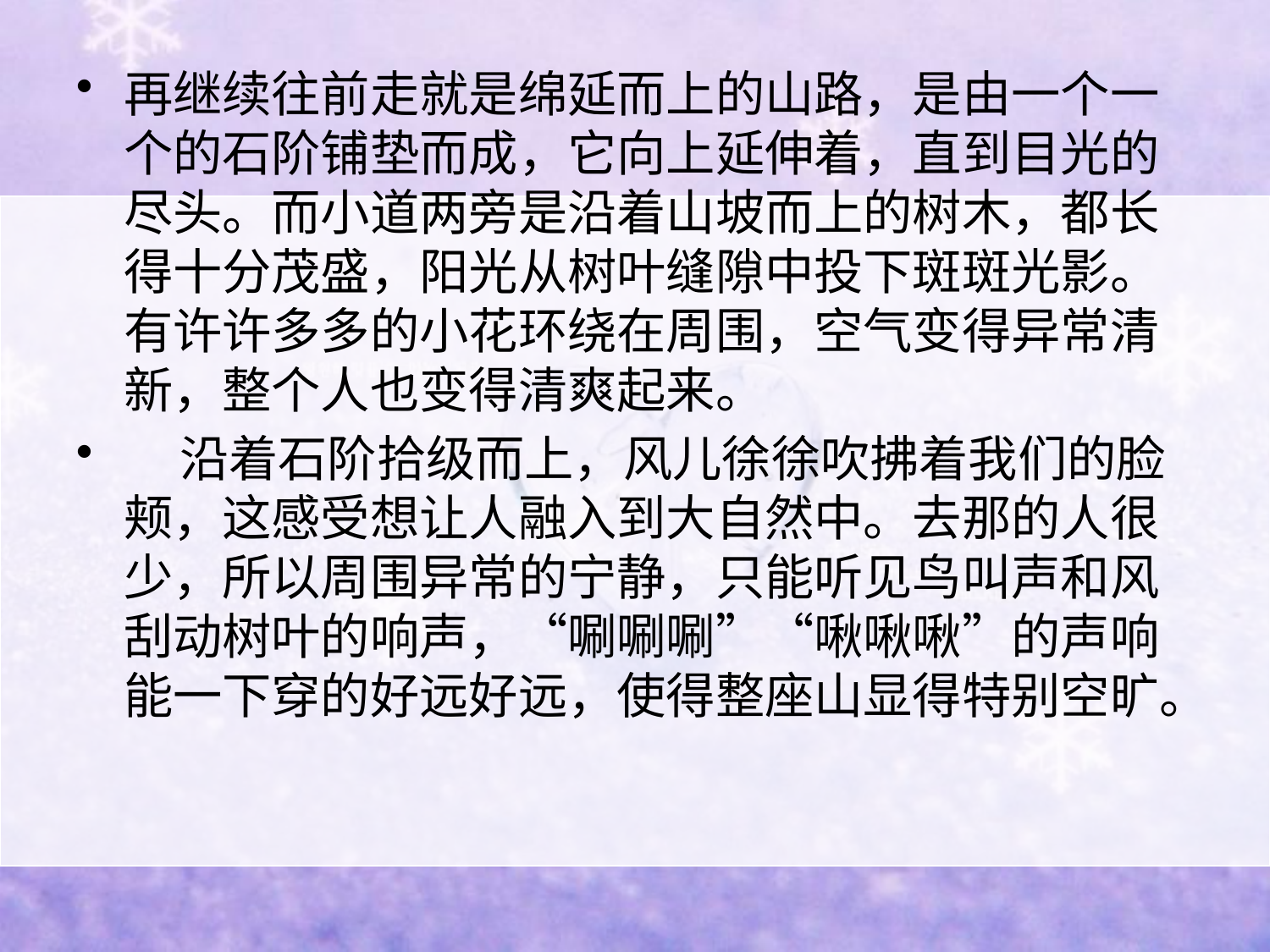

#
再继续往前走就是绵延而上的山路，是由一个一个的石阶铺垫而成，它向上延伸着，直到目光的尽头。而小道两旁是沿着山坡而上的树木，都长得十分茂盛，阳光从树叶缝隙中投下斑斑光影。有许许多多的小花环绕在周围，空气变得异常清新，整个人也变得清爽起来。
    沿着石阶拾级而上，风儿徐徐吹拂着我们的脸颊，这感受想让人融入到大自然中。去那的人很少，所以周围异常的宁静，只能听见鸟叫声和风刮动树叶的响声，“唰唰唰”“啾啾啾”的声响能一下穿的好远好远，使得整座山显得特别空旷。